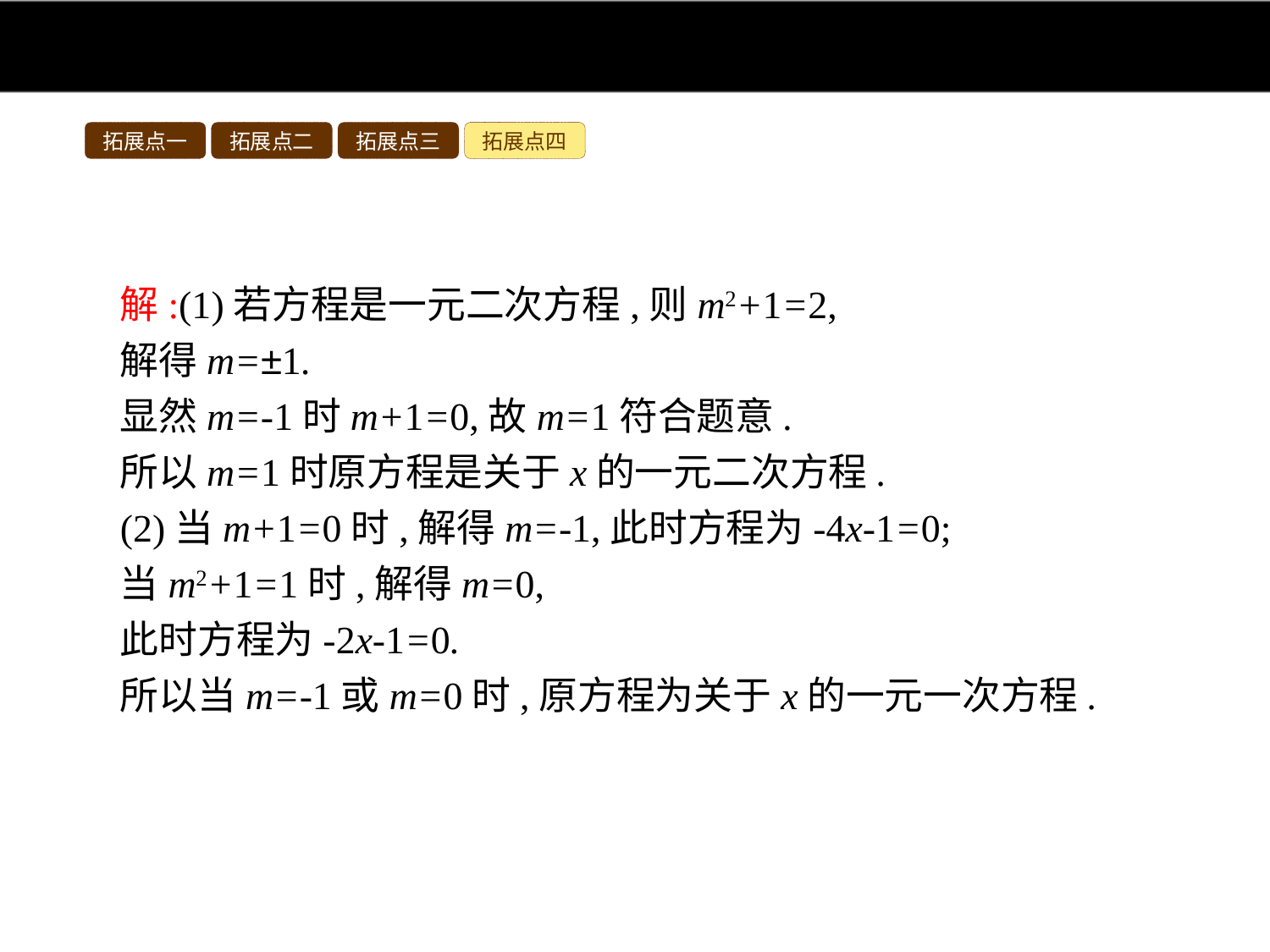

拓展点一
拓展点二
拓展点三
拓展点四
解:(1)若方程是一元二次方程,则m2+1=2,
解得m=±1.
显然m=-1时m+1=0,故m=1符合题意.
所以m=1时原方程是关于x的一元二次方程.
(2)当m+1=0时,解得m=-1,此时方程为-4x-1=0;
当m2+1=1时,解得m=0,
此时方程为-2x-1=0.
所以当m=-1或m=0时,原方程为关于x的一元一次方程.